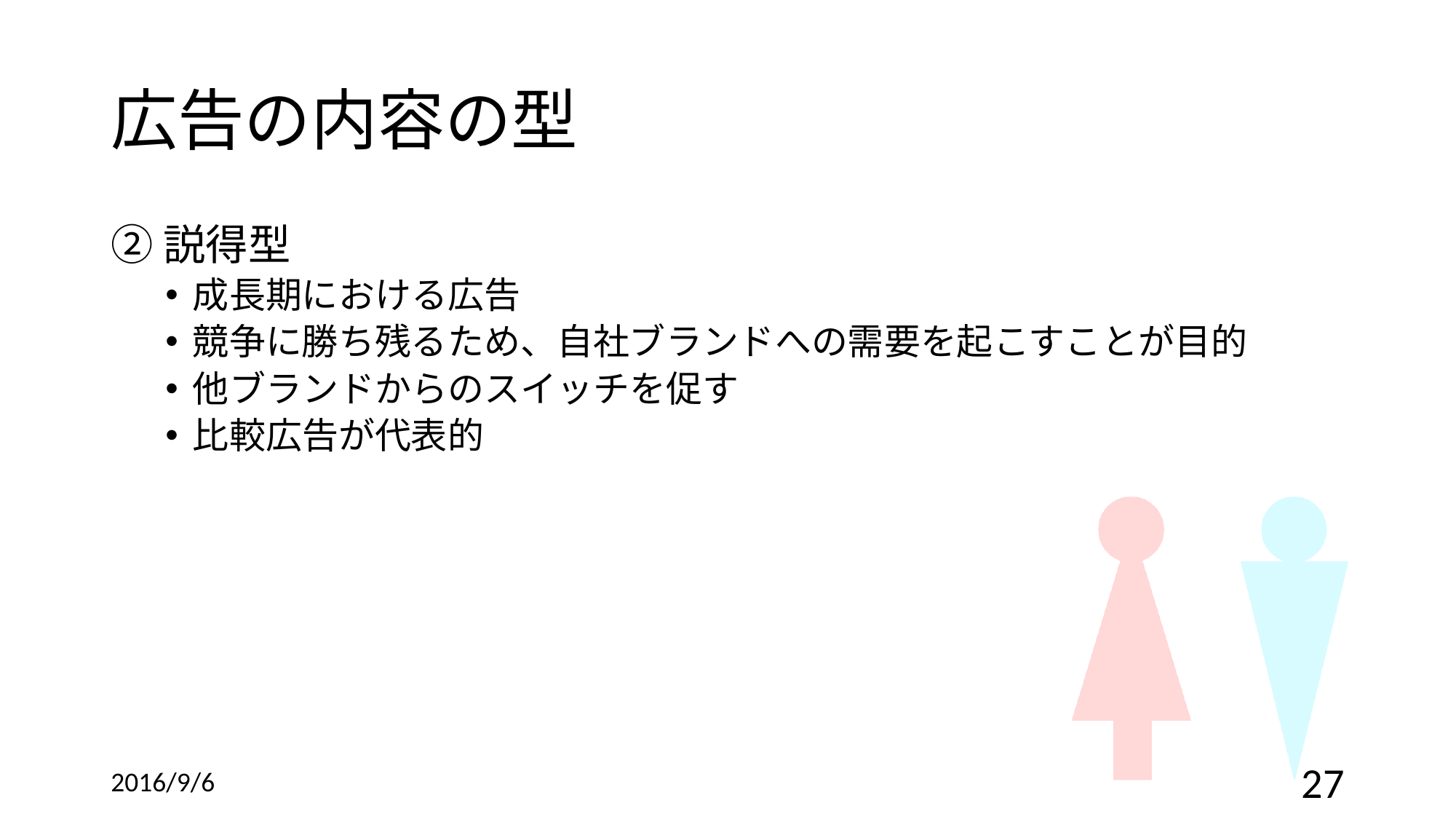

# 広告の内容の型
②説得型
成長期における広告
競争に勝ち残るため、自社ブランドへの需要を起こすことが目的
他ブランドからのスイッチを促す
比較広告が代表的

2016/9/6
27